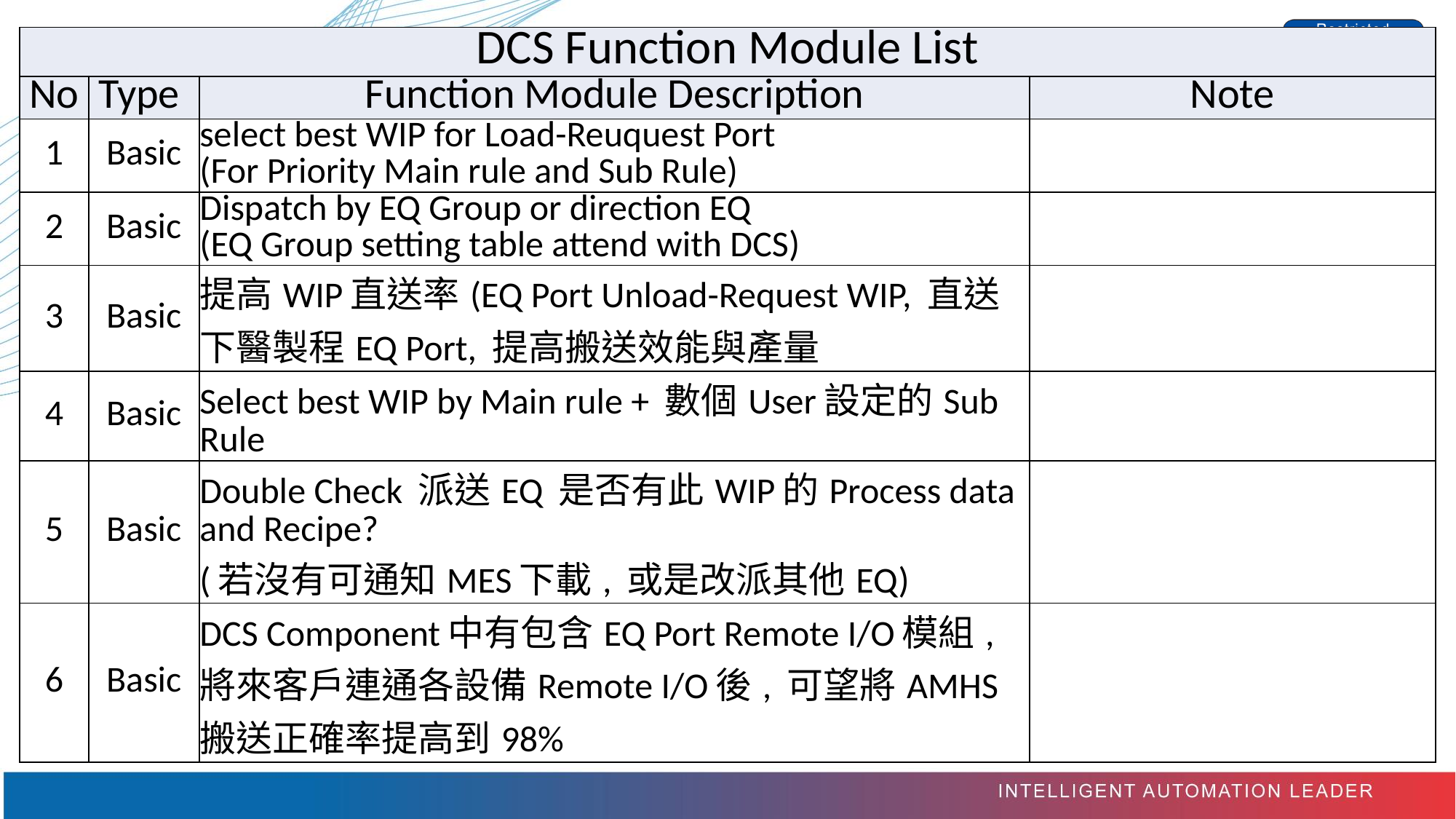

| DCS Function Module List |  |  |  |
| --- | --- | --- | --- |
| No | Type | Function Module Description | Note |
| 1 | Basic | select best WIP for Load-Reuquest Port (For Priority Main rule and Sub Rule) |  |
| 2 | Basic | Dispatch by EQ Group or direction EQ (EQ Group setting table attend with DCS) |  |
| 3 | Basic | 提高WIP直送率(EQ Port Unload-Request WIP, 直送下醫製程EQ Port, 提高搬送效能與產量 |  |
| 4 | Basic | Select best WIP by Main rule + 數個User設定的Sub Rule |  |
| 5 | Basic | Double Check 派送EQ 是否有此WIP的Process data and Recipe? (若沒有可通知MES下載, 或是改派其他EQ) |  |
| 6 | Basic | DCS Component中有包含EQ Port Remote I/O模組, 將來客戶連通各設備Remote I/O後, 可望將AMHS搬送正確率提高到98% |  |